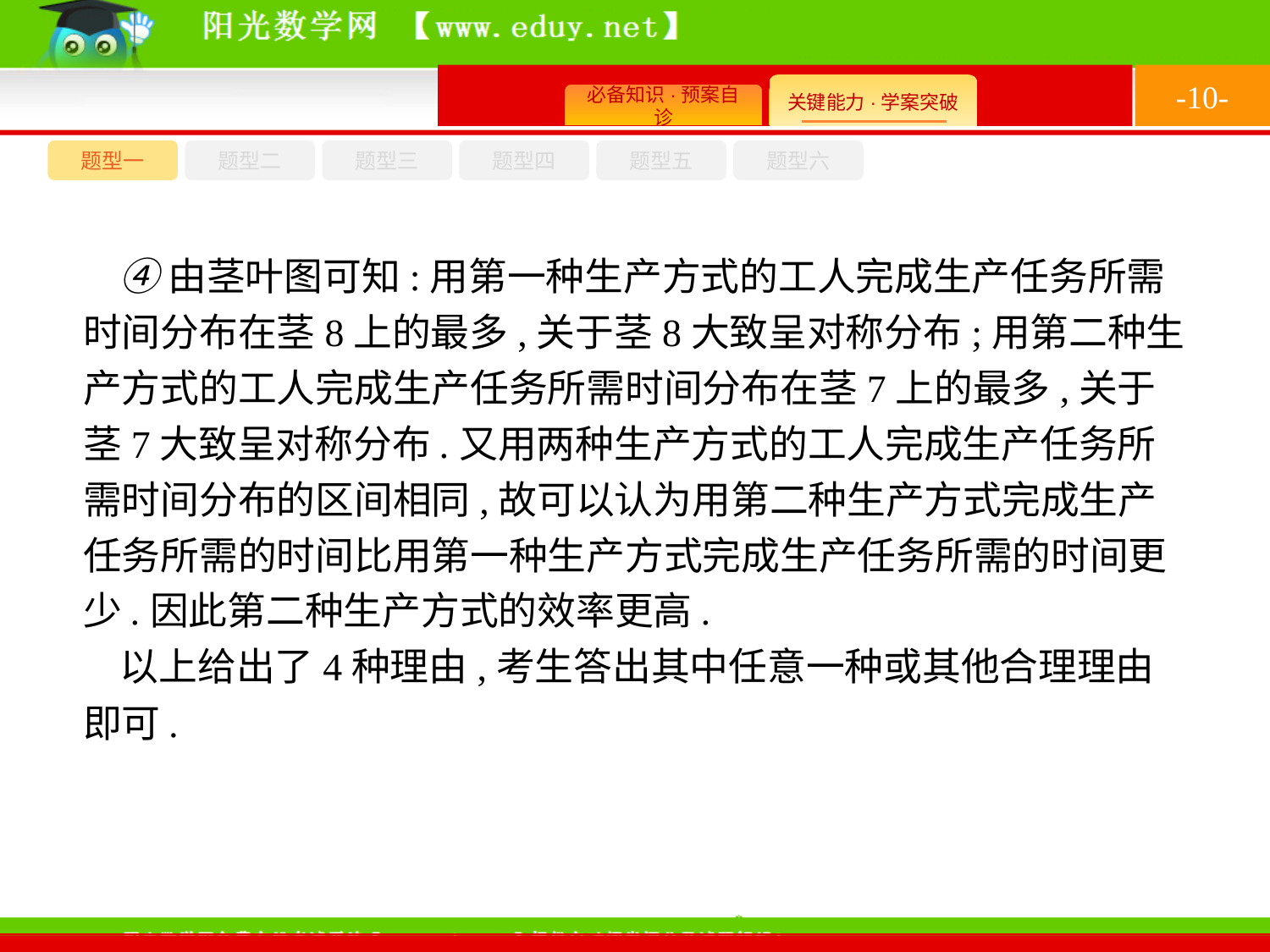

-10-
题型六
题型四
题型五
题型一
题型三
题型二
④由茎叶图可知:用第一种生产方式的工人完成生产任务所需时间分布在茎8上的最多,关于茎8大致呈对称分布;用第二种生产方式的工人完成生产任务所需时间分布在茎7上的最多,关于茎7大致呈对称分布.又用两种生产方式的工人完成生产任务所需时间分布的区间相同,故可以认为用第二种生产方式完成生产任务所需的时间比用第一种生产方式完成生产任务所需的时间更少.因此第二种生产方式的效率更高.
以上给出了4种理由,考生答出其中任意一种或其他合理理由即可.